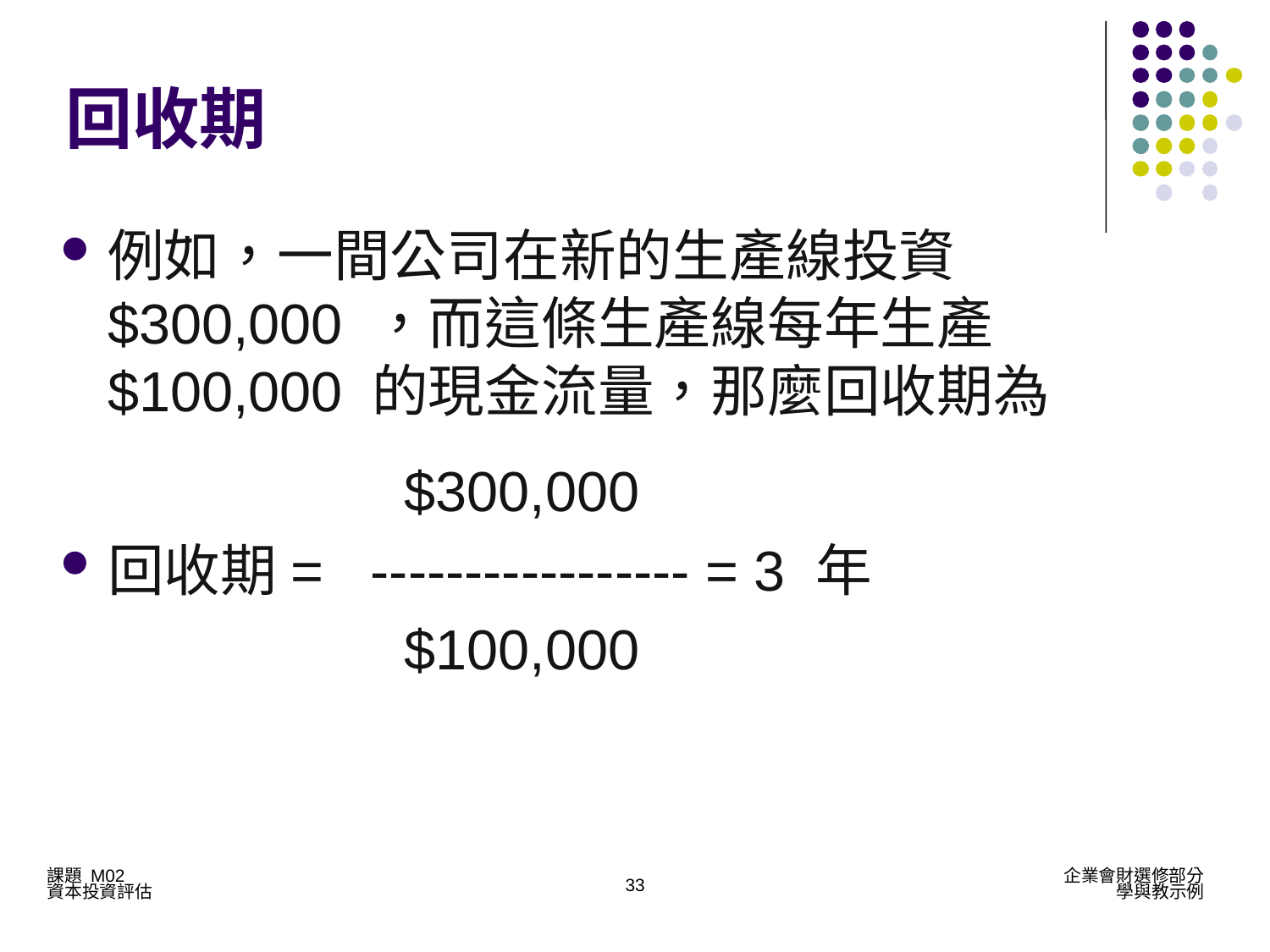

# 回收期
例如，一間公司在新的生產線投資$300,000 ，而這條生產線每年生產$100,000 的現金流量，那麼回收期為
                      $300,000
回收期=   ----------------- = 3 年
                      $100,000
33